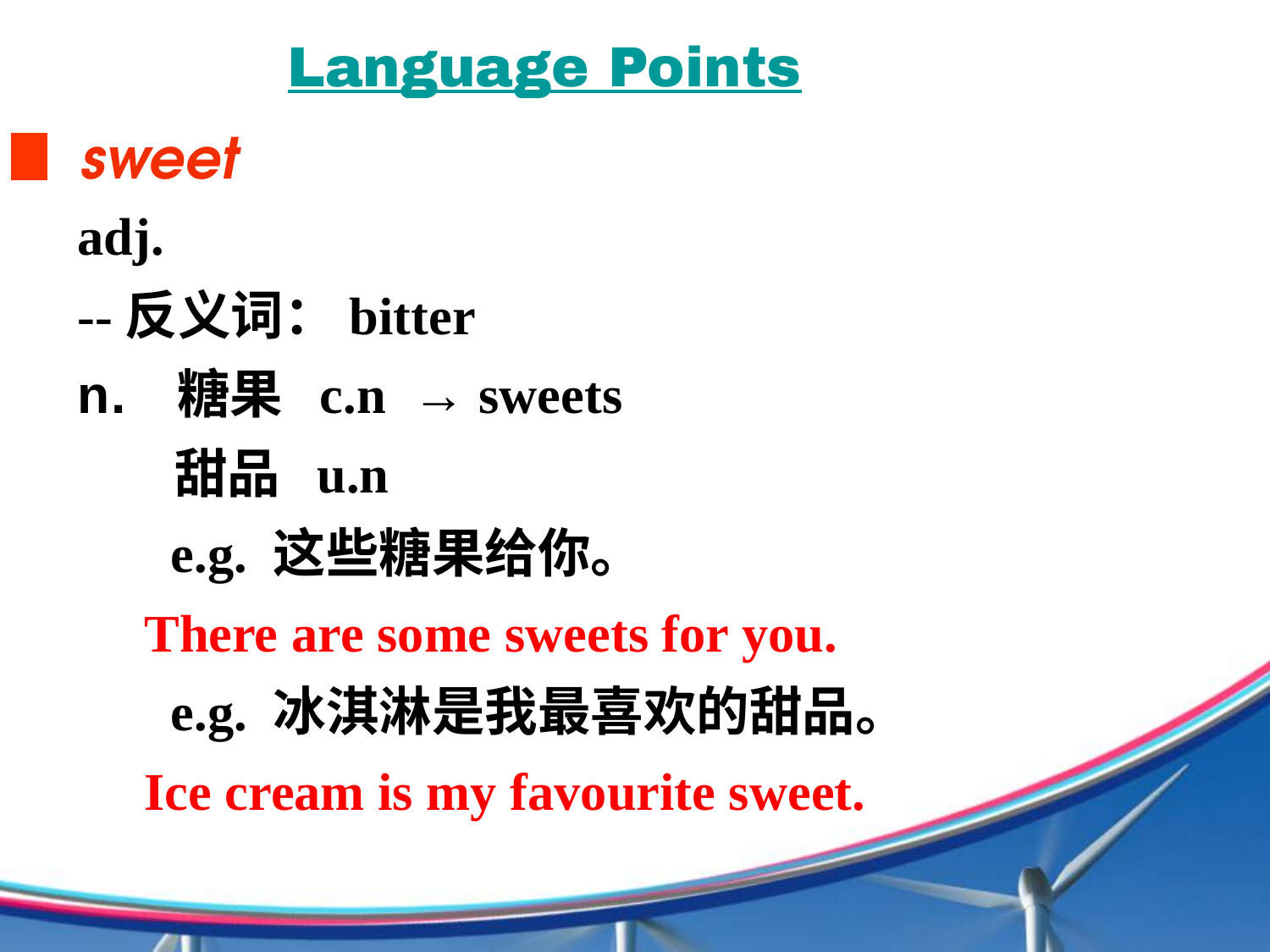

Language Points
sweet

adj.
--反义词：bitter
   糖果  c.n  → sweets
       甜品  u.n
       e.g. 这些糖果给你。
     There are some sweets for you.
       e.g. 冰淇淋是我最喜欢的甜品。
     Ice cream is my favourite sweet.